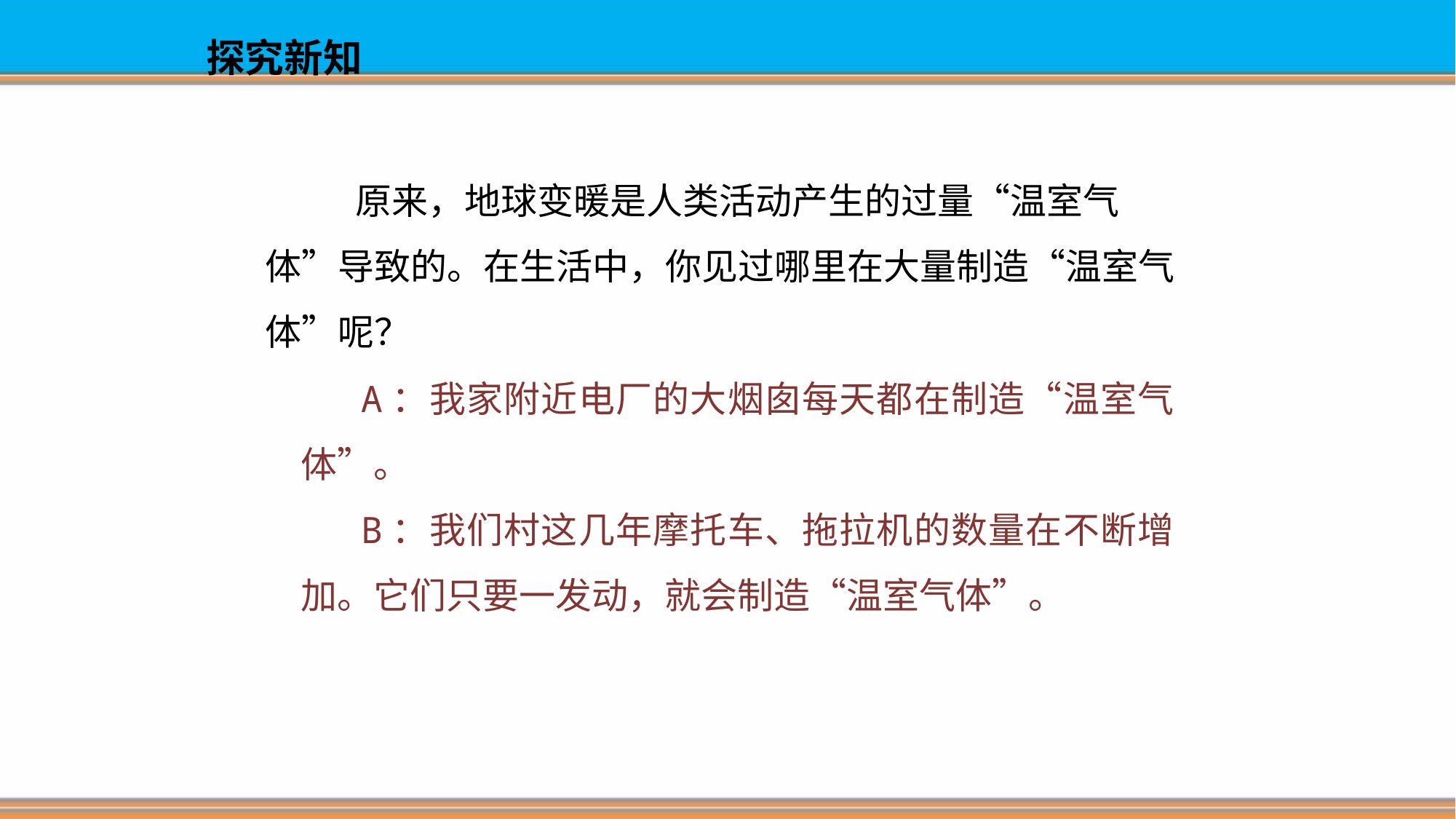

# 探究新知
 原来，地球变暖是人类活动产生的过量“温室气体”导致的。在生活中，你见过哪里在大量制造“温室气体”呢？
A：我家附近电厂的大烟囱每天都在制造“温室气体”。
B：我们村这几年摩托车、拖拉机的数量在不断增加。它们只要一发动，就会制造“温室气体”。